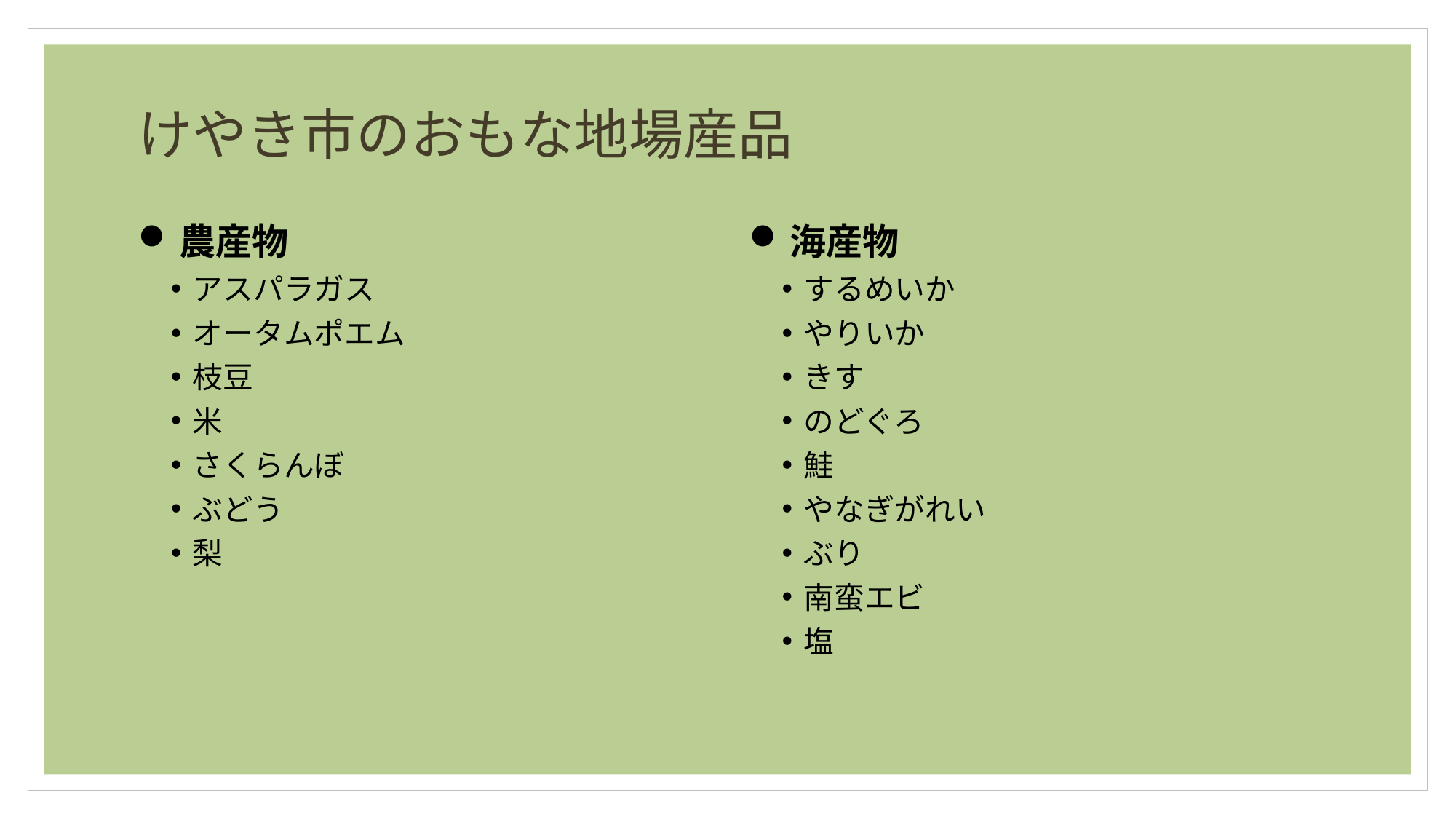

# けやき市のおもな地場産品
農産物
アスパラガス
オータムポエム
枝豆
米
さくらんぼ
ぶどう
梨

海産物
するめいか
やりいか
きす
のどぐろ
鮭
やなぎがれい
ぶり
南蛮エビ
塩